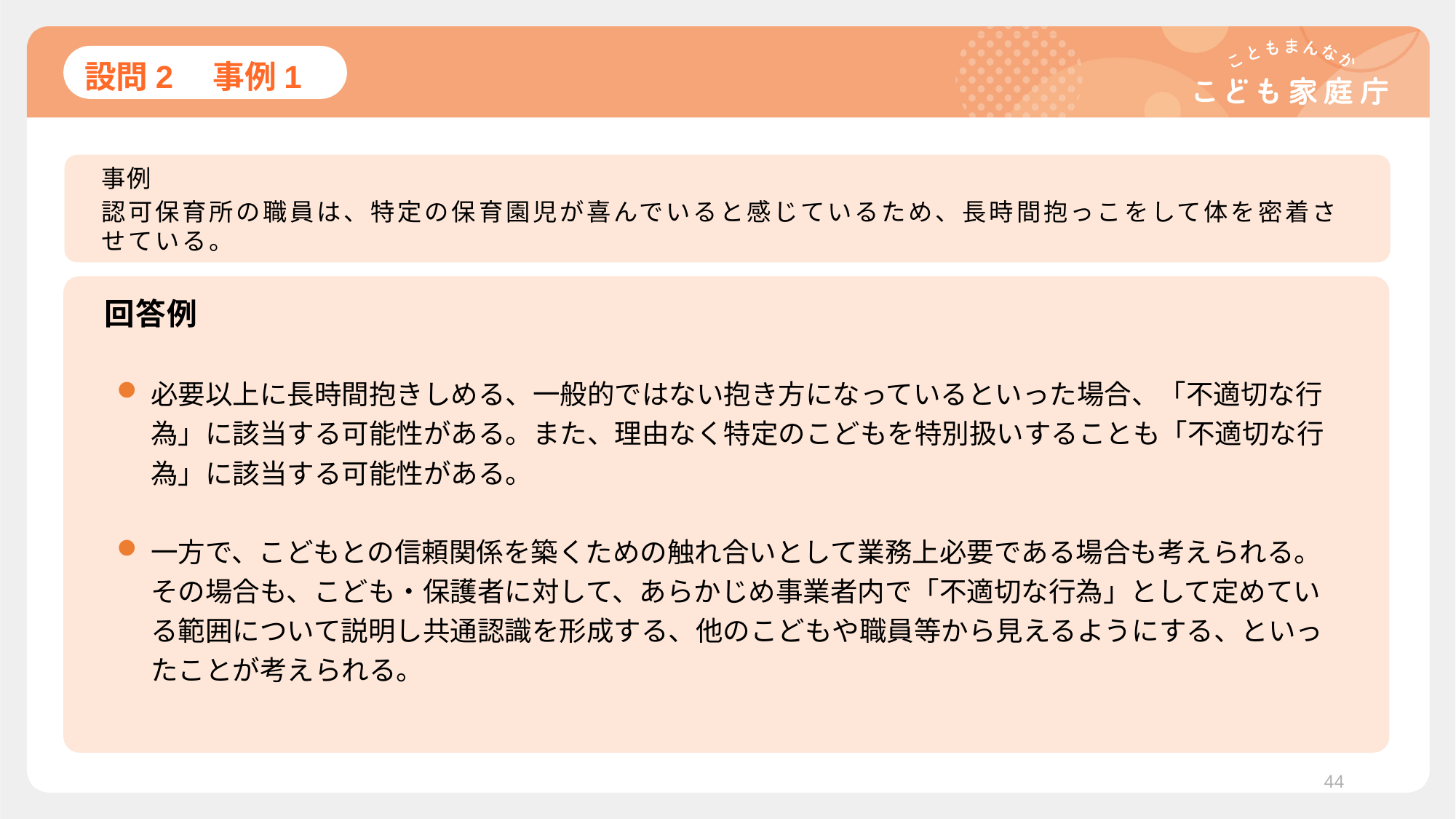

# 設問2　事例1

事例
認可保育所の職員は、特定の保育園児が喜んでいると感じているため、長時間抱っこをして体を密着させている。

回答例
必要以上に長時間抱きしめる、一般的ではない抱き方になっているといった場合、「不適切な行為」に該当する可能性がある。また、理由なく特定のこどもを特別扱いすることも「不適切な行為」に該当する可能性がある。

一方で、こどもとの信頼関係を築くための触れ合いとして業務上必要である場合も考えられる。その場合も、こども・保護者に対して、あらかじめ事業者内で「不適切な行為」として定めている範囲について説明し共通認識を形成する、他のこどもや職員等から見えるようにする、といったことが考えられる。
44